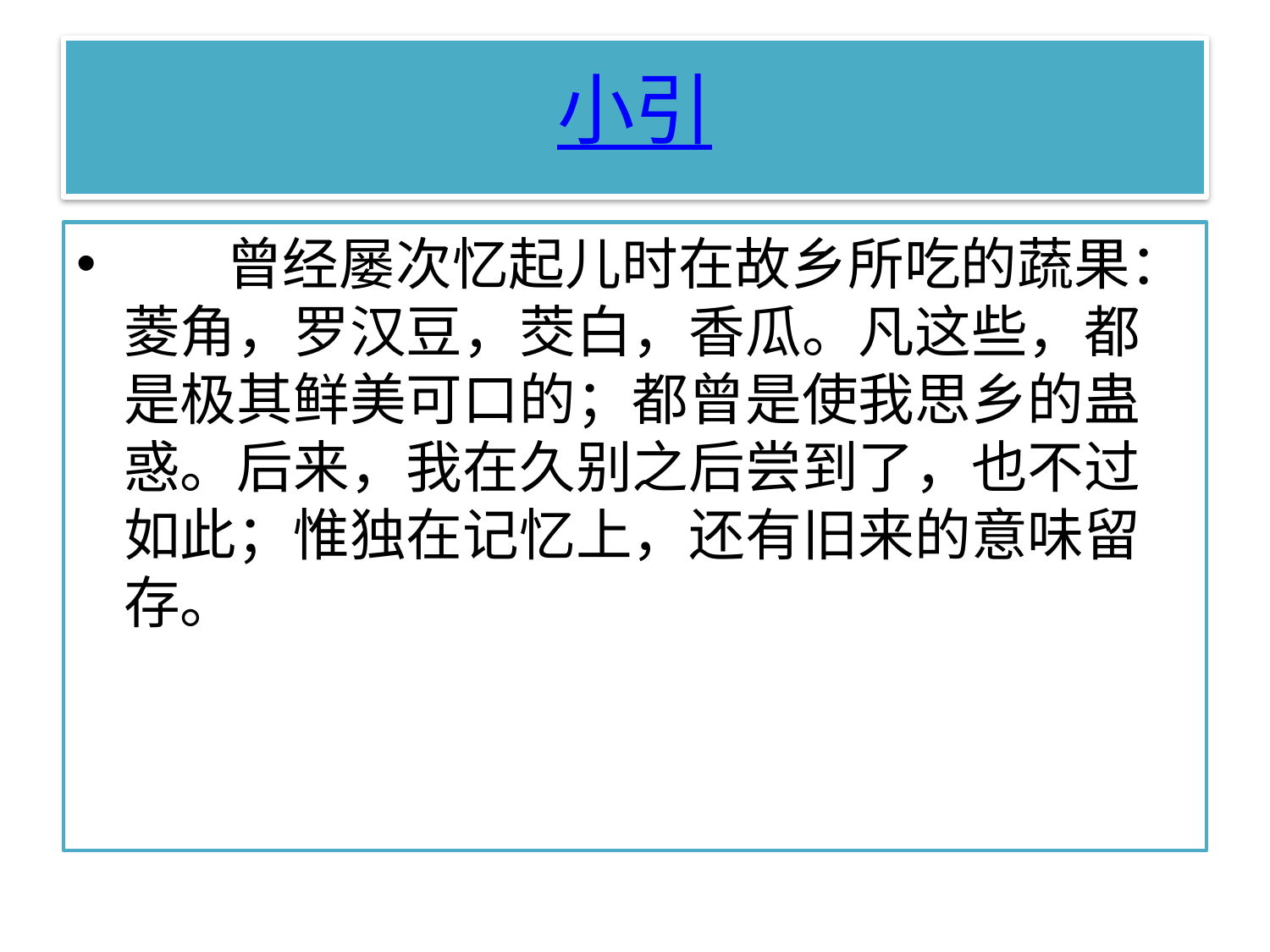

# 小引
       曾经屡次忆起儿时在故乡所吃的蔬果：菱角，罗汉豆，茭白，香瓜。凡这些，都是极其鲜美可口的；都曾是使我思乡的蛊惑。后来，我在久别之后尝到了，也不过如此；惟独在记忆上，还有旧来的意味留存。